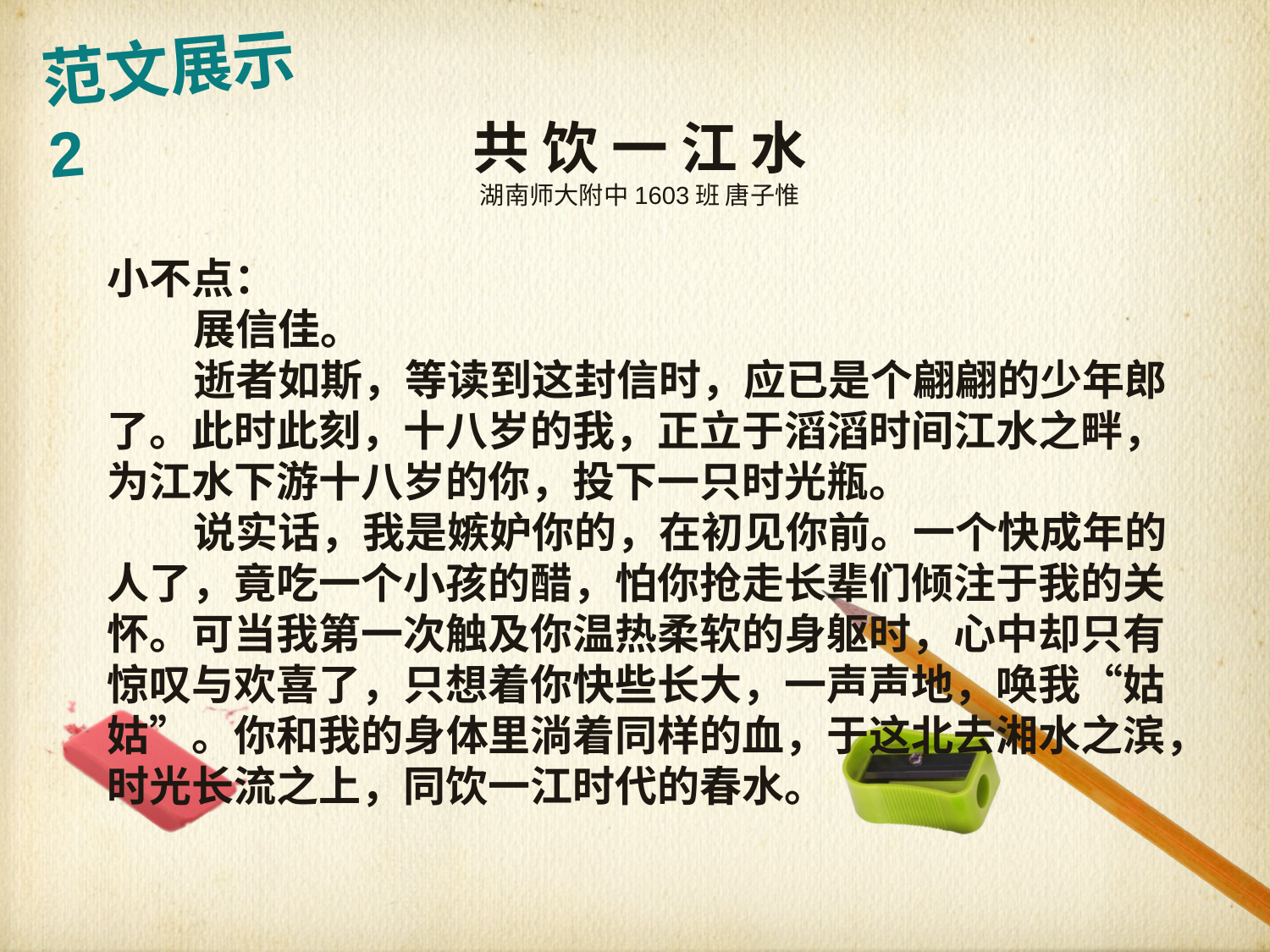

范文展示2
共 饮 一 江 水
湖南师大附中1603班 唐子惟

小不点：
        展信佳。
        逝者如斯，等读到这封信时，应已是个翩翩的少年郎了。此时此刻，十八岁的我，正立于滔滔时间江水之畔，为江水下游十八岁的你，投下一只时光瓶。
        说实话，我是嫉妒你的，在初见你前。一个快成年的人了，竟吃一个小孩的醋，怕你抢走长辈们倾注于我的关怀。可当我第一次触及你温热柔软的身躯时，心中却只有惊叹与欢喜了，只想着你快些长大，一声声地，唤我“姑姑”。你和我的身体里淌着同样的血，于这北去湘水之滨，时光长流之上，同饮一江时代的春水。